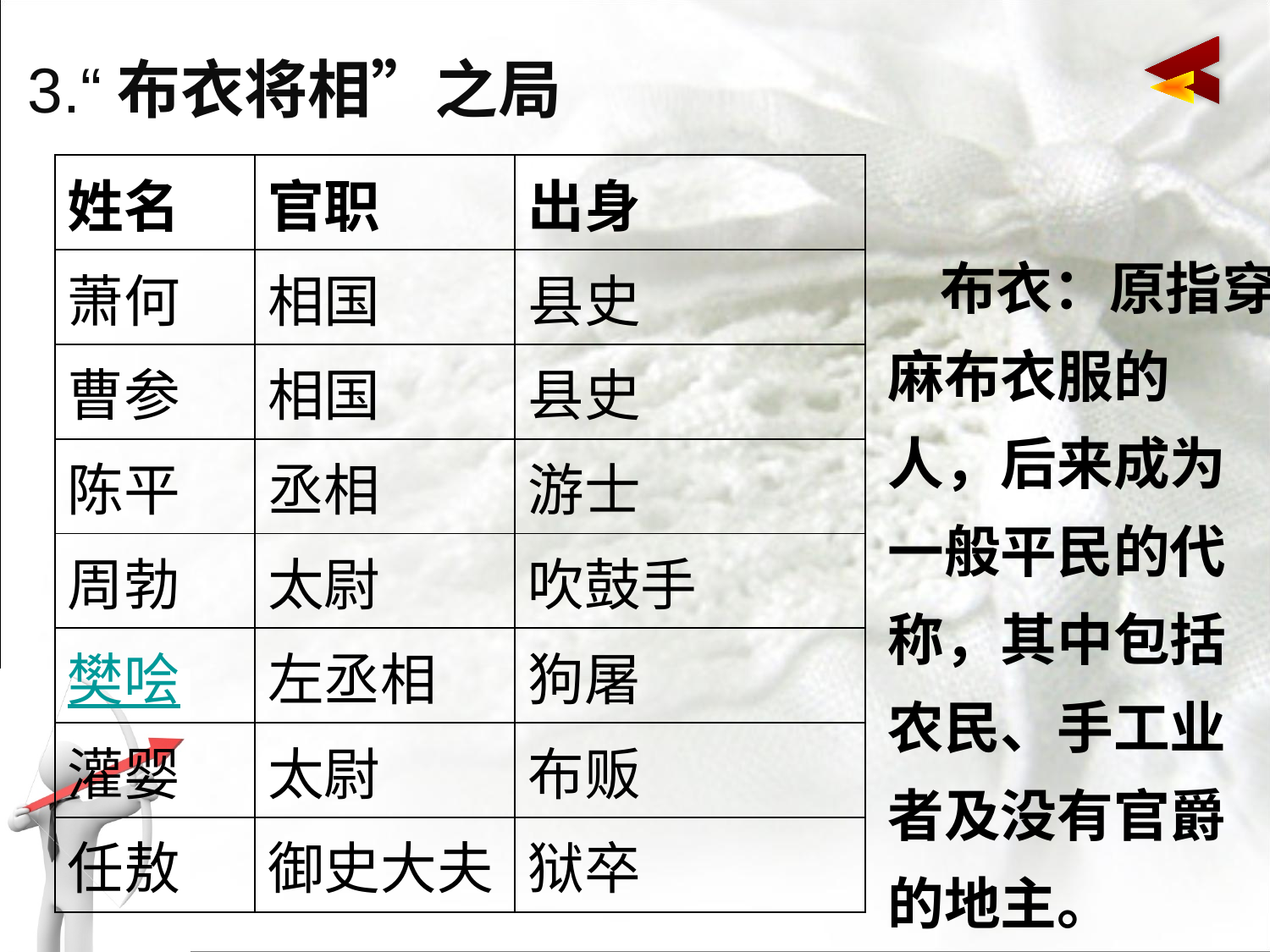

# 3.“布衣将相”之局

| 姓名 | 官职 | 出身 |
| --- | --- | --- |
| 萧何 | 相国 | 县史 |
| 曹参 | 相国 | 县史 |
| 陈平 | 丞相 | 游士 |
| 周勃 | 太尉 | 吹鼓手 |
| 樊哙 | 左丞相 | 狗屠 |
| 灌婴 | 太尉 | 布贩 |
| 任敖 | 御史大夫 | 狱卒 |
   布衣：原指穿麻布衣服的人，后来成为一般平民的代称，其中包括农民、手工业者及没有官爵的地主。